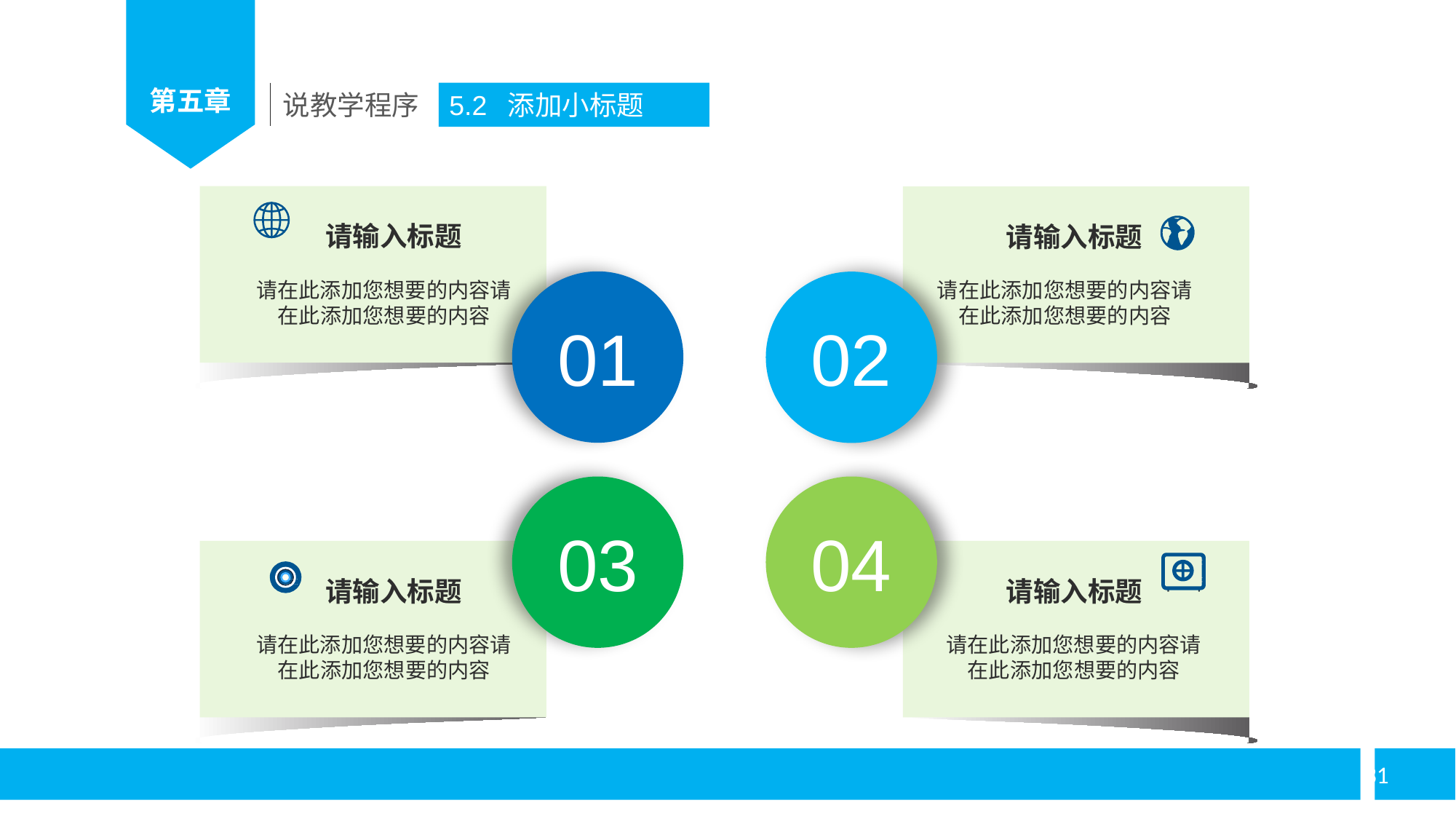

说教学程序
5.2  添加小标题

请输入标题
请在此添加您想要的内容请在此添加您想要的内容
01

请输入标题
请在此添加您想要的内容请在此添加您想要的内容
02
03

请输入标题
请在此添加您想要的内容请在此添加您想要的内容

04

请输入标题
请在此添加您想要的内容请在此添加您想要的内容